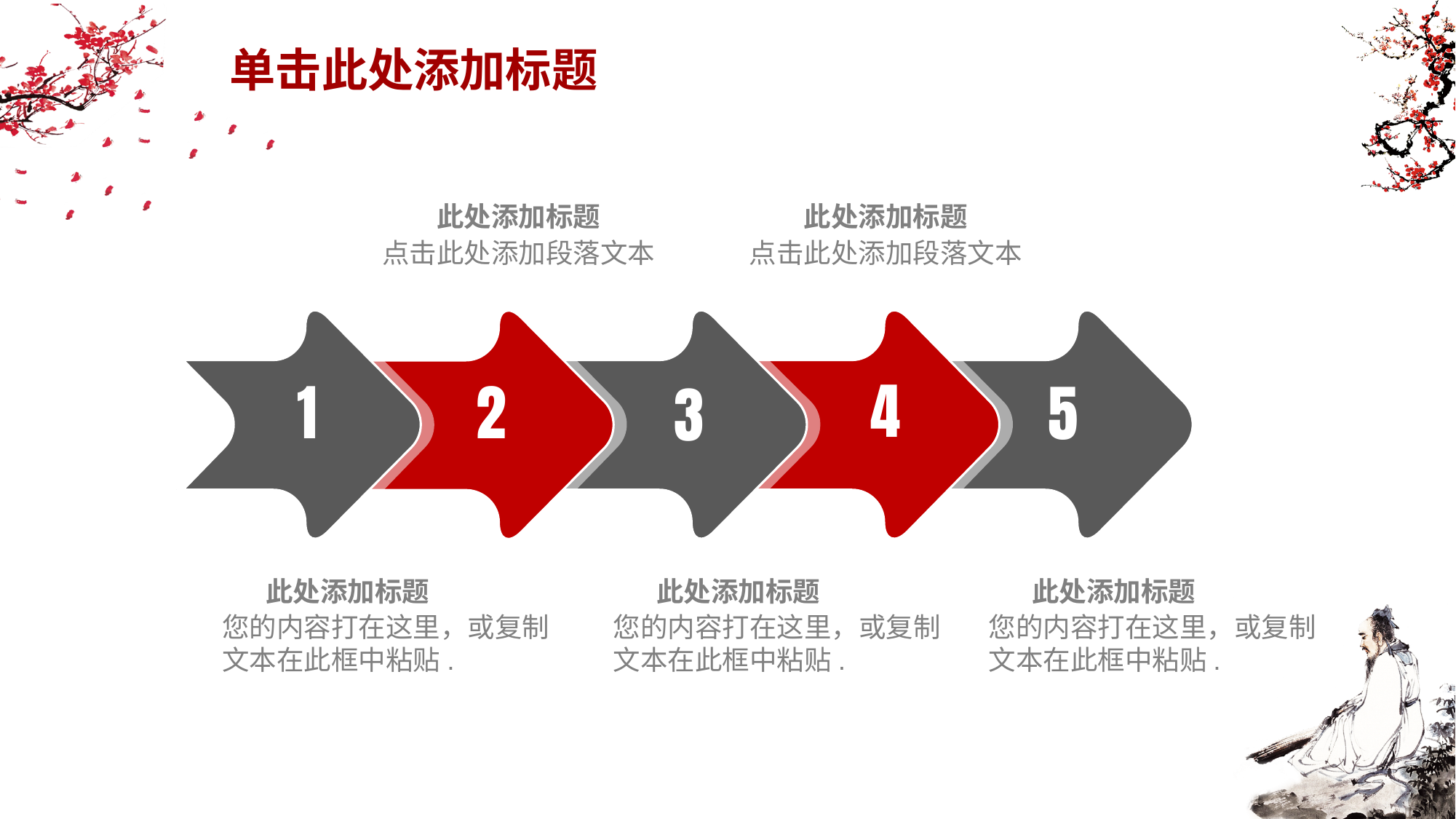

# 单击此处添加标题
此处添加标题
点击此处添加段落文本
此处添加标题
点击此处添加段落文本

3

5

4

1

2

此处添加标题
您的内容打在这里，或复制文本在此框中粘贴.
此处添加标题
您的内容打在这里，或复制文本在此框中粘贴.
此处添加标题
您的内容打在这里，或复制文本在此框中粘贴.